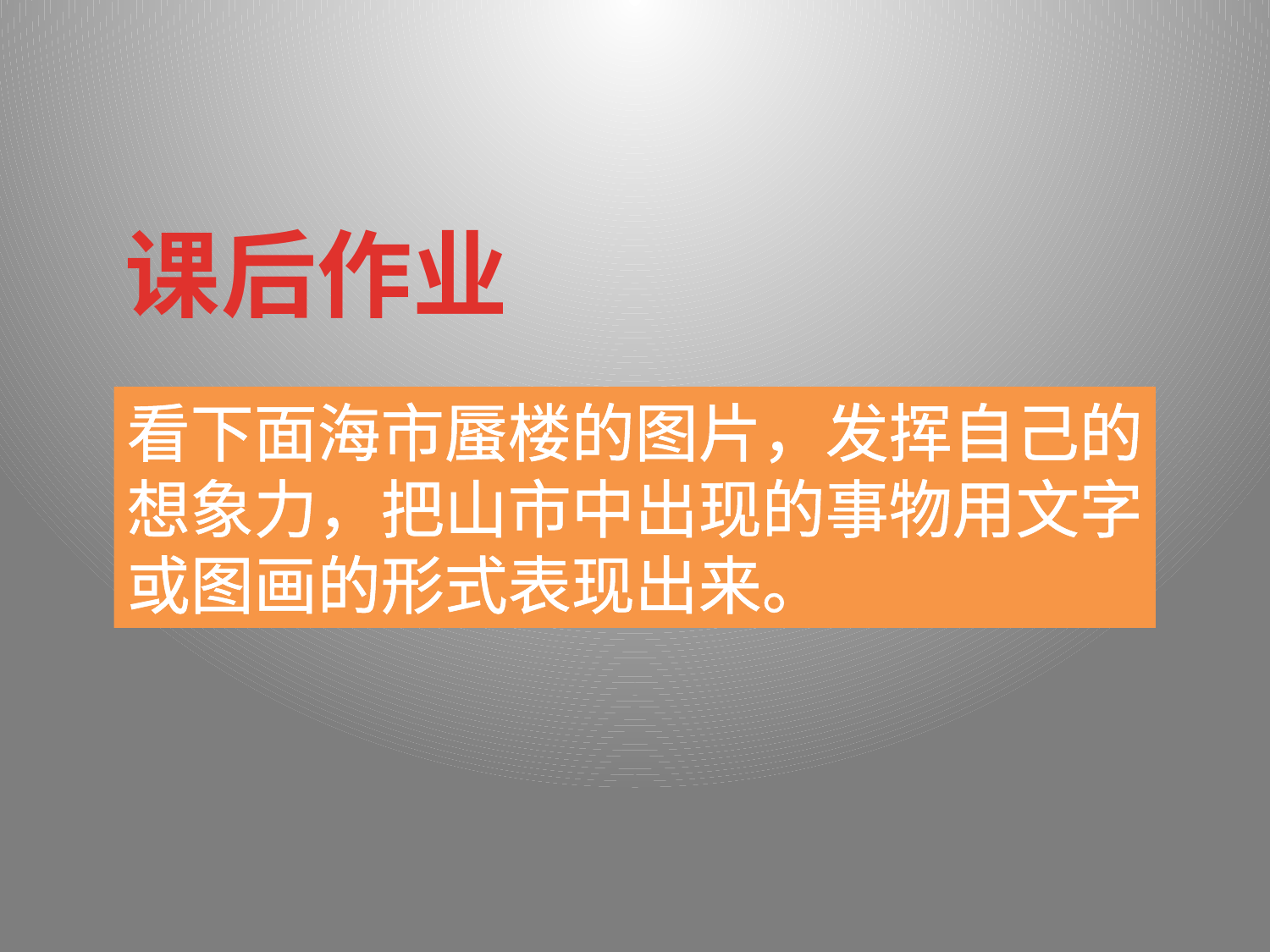

课后作业
看下面海市蜃楼的图片，发挥自己的
想象力，把山市中出现的事物用文字
或图画的形式表现出来。